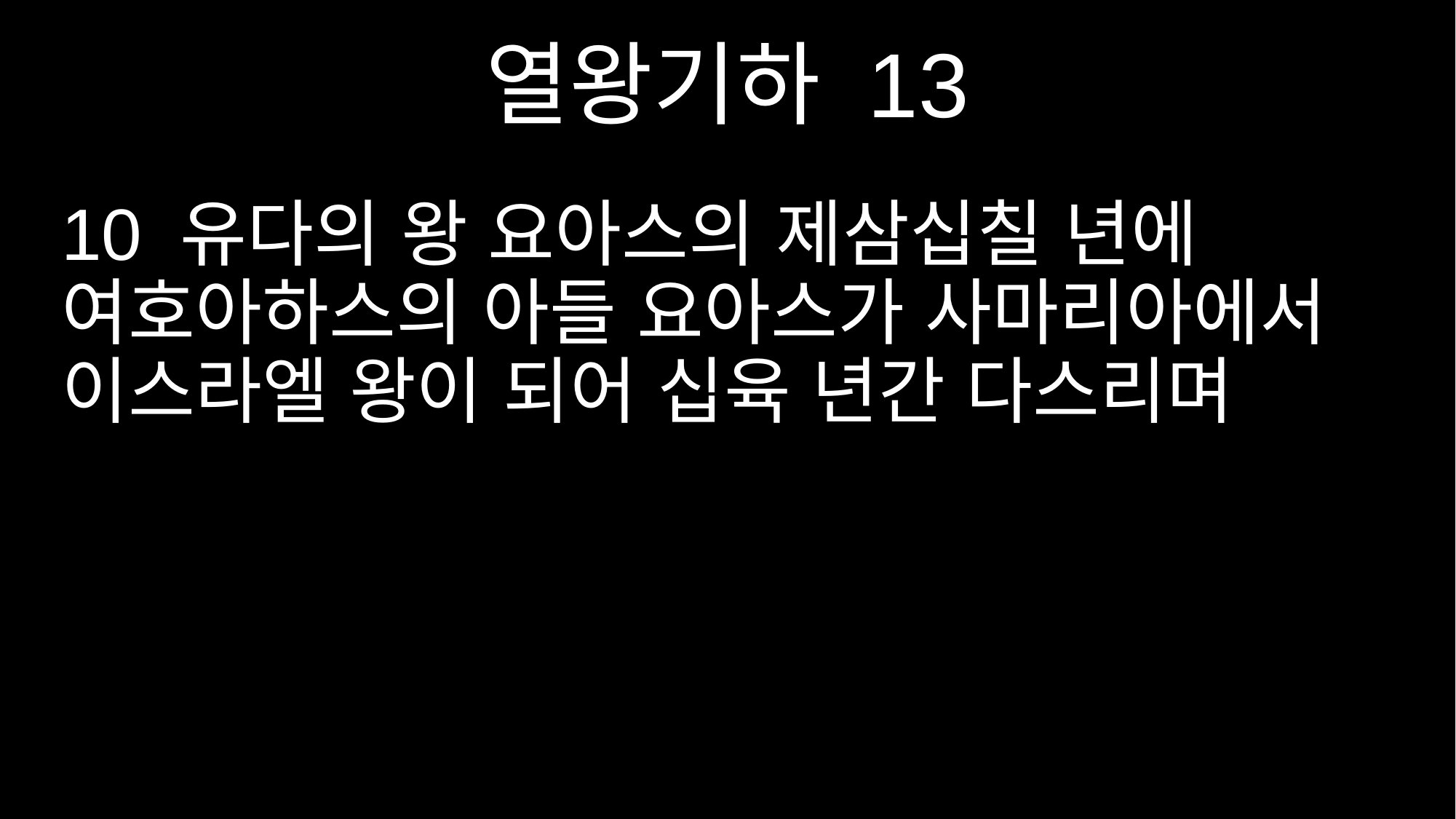

열왕기하 13
10 유다의 왕 요아스의 제삼십칠 년에 여호아하스의 아들 요아스가 사마리아에서 이스라엘 왕이 되어 십육 년간 다스리며